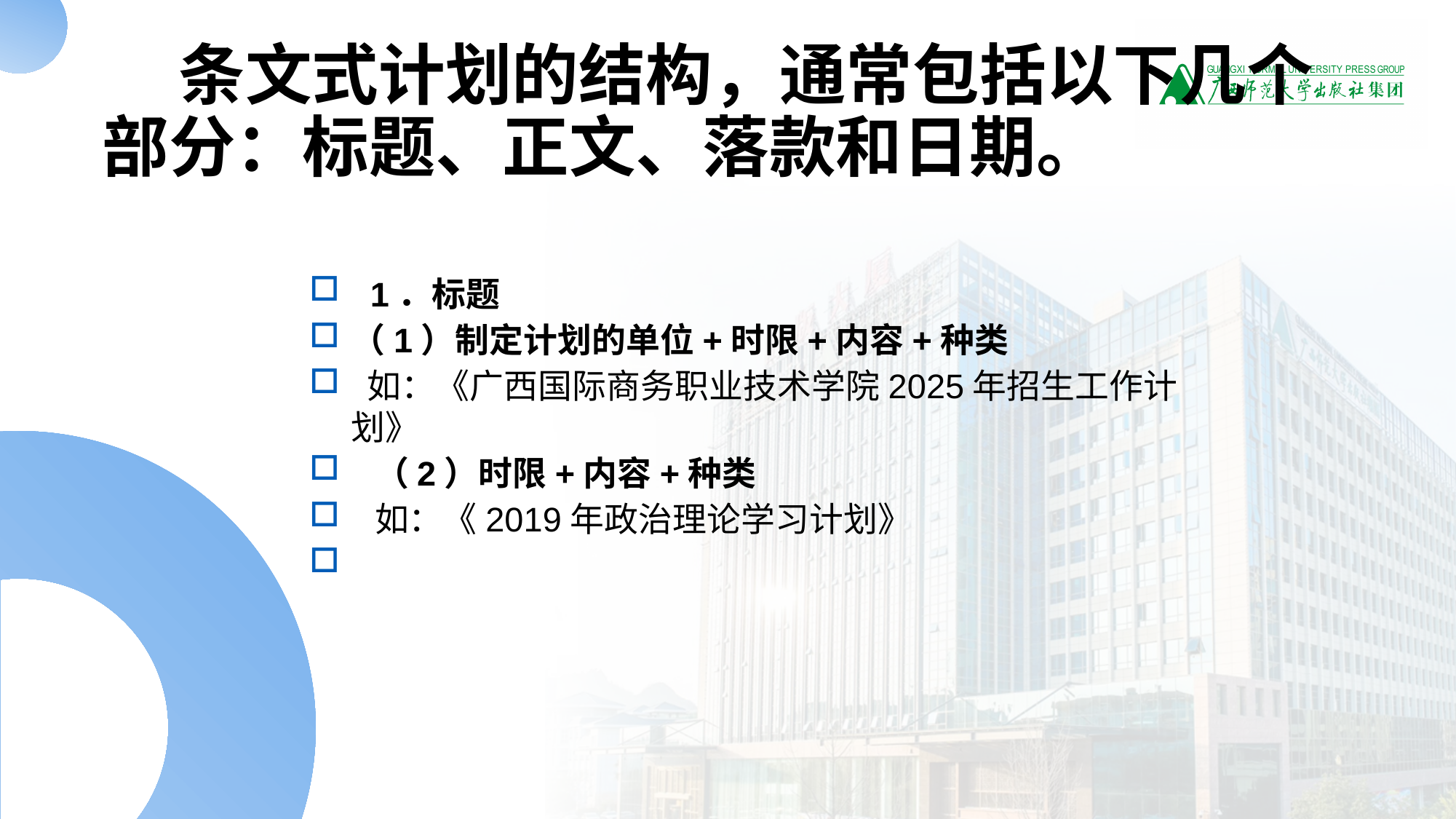

# 条文式计划的结构，通常包括以下几个部分：标题、正文、落款和日期。
  1．标题
（1）制定计划的单位+时限+内容+种类
 如：《广西国际商务职业技术学院2025年招生工作计划》
  （2）时限+内容+种类
  如：《2019年政治理论学习计划》